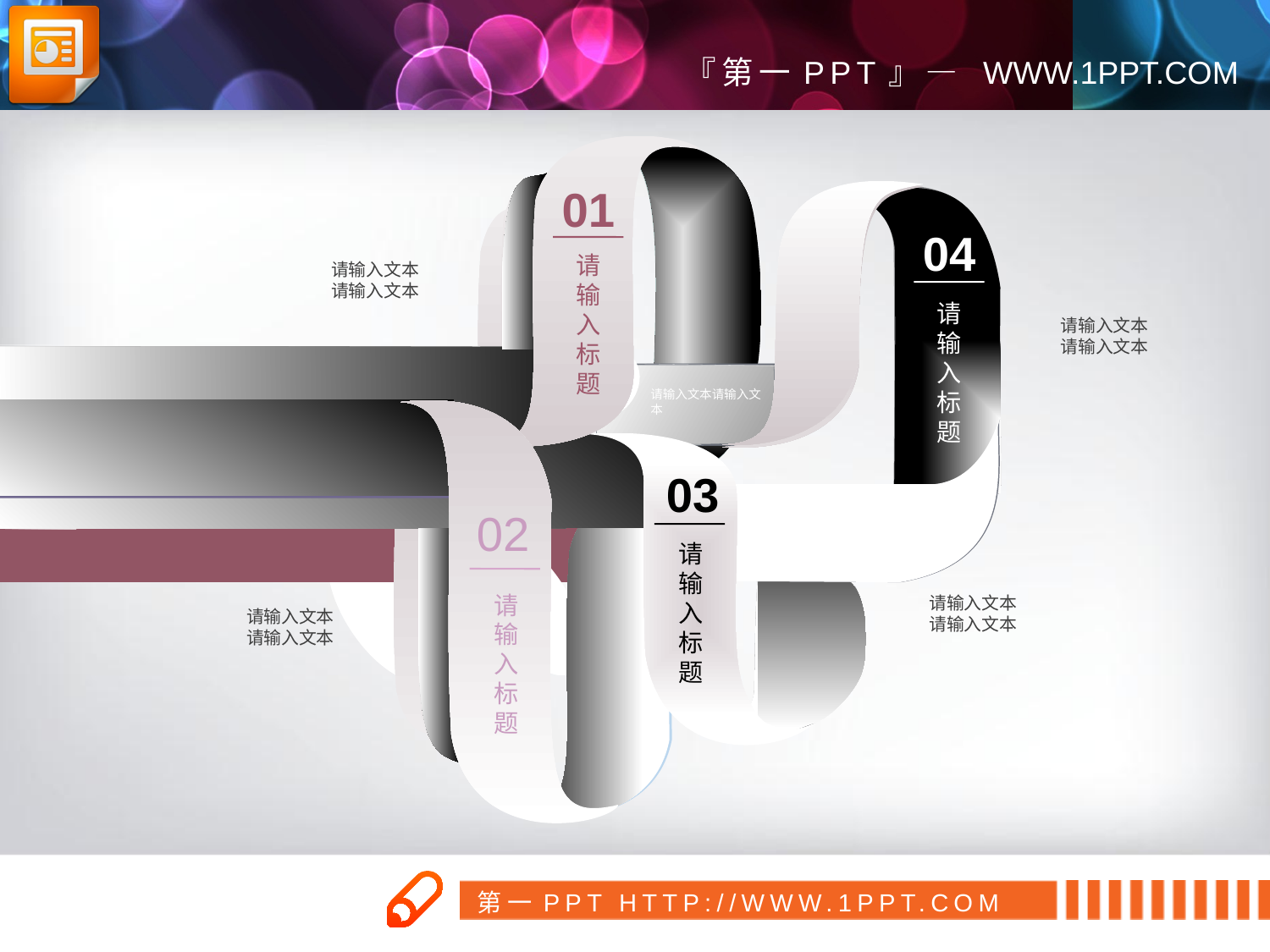

01

04
请输入标题

请输入文本
请输入文本
请输入标题

请输入文本
请输入文本

请输入文本请输入文本

03

02
请输入标题

02

请输入标题

请输入文本
请输入文本
请输入文本
请输入文本
请输入标题